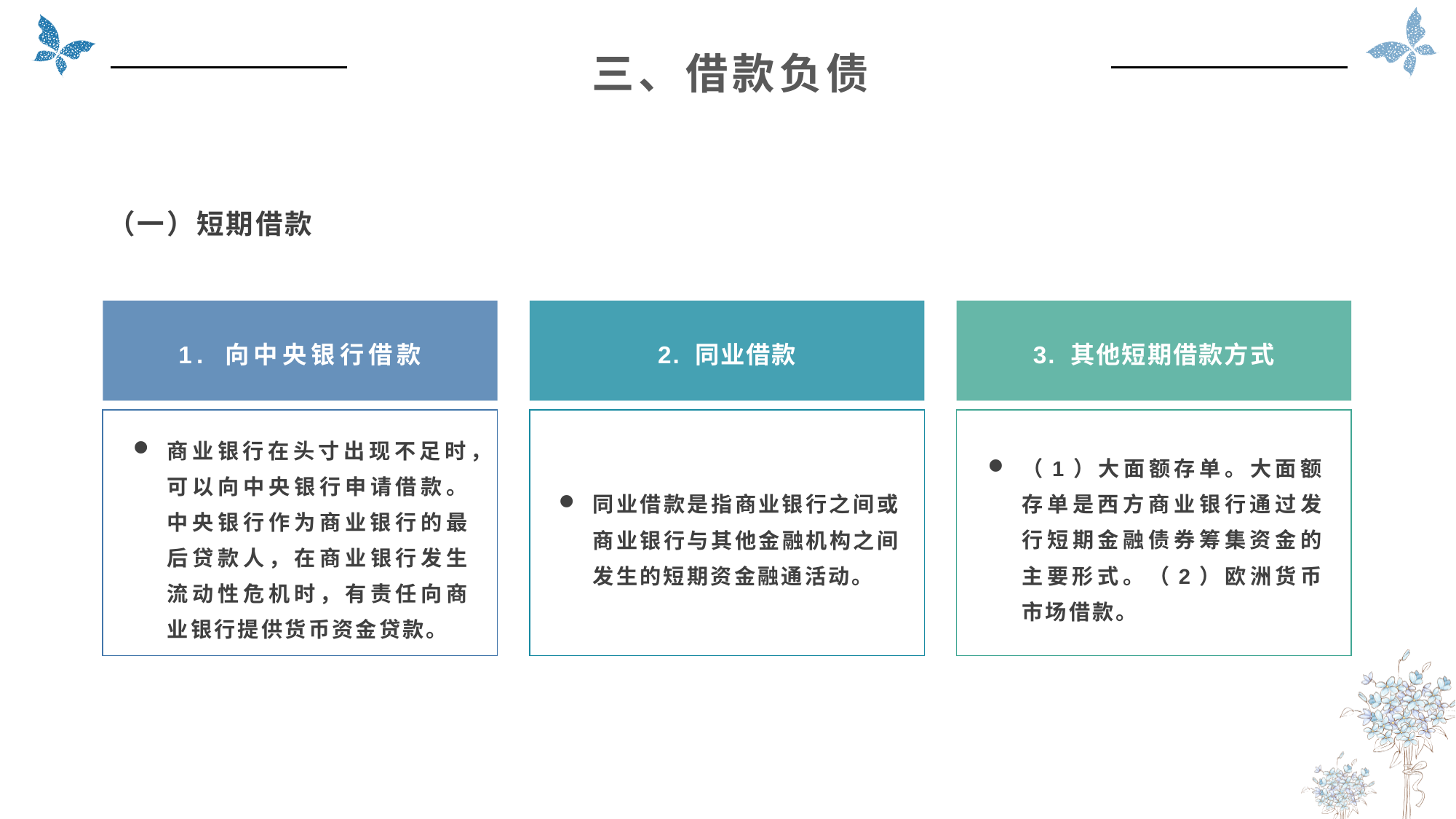

三、借款负债
（一）短期借款

2. 同业借款
3. 其他短期借款方式
1. 向中央银行借款

商业银行在头寸出现不足时，可以向中央银行申请借款。中央银行作为商业银行的最后贷款人，在商业银行发生流动性危机时，有责任向商业银行提供货币资金贷款。
（1）大面额存单。大面额存单是西方商业银行通过发行短期金融债券筹集资金的主要形式。（2）欧洲货币市场借款。
同业借款是指商业银行之间或商业银行与其他金融机构之间发生的短期资金融通活动。